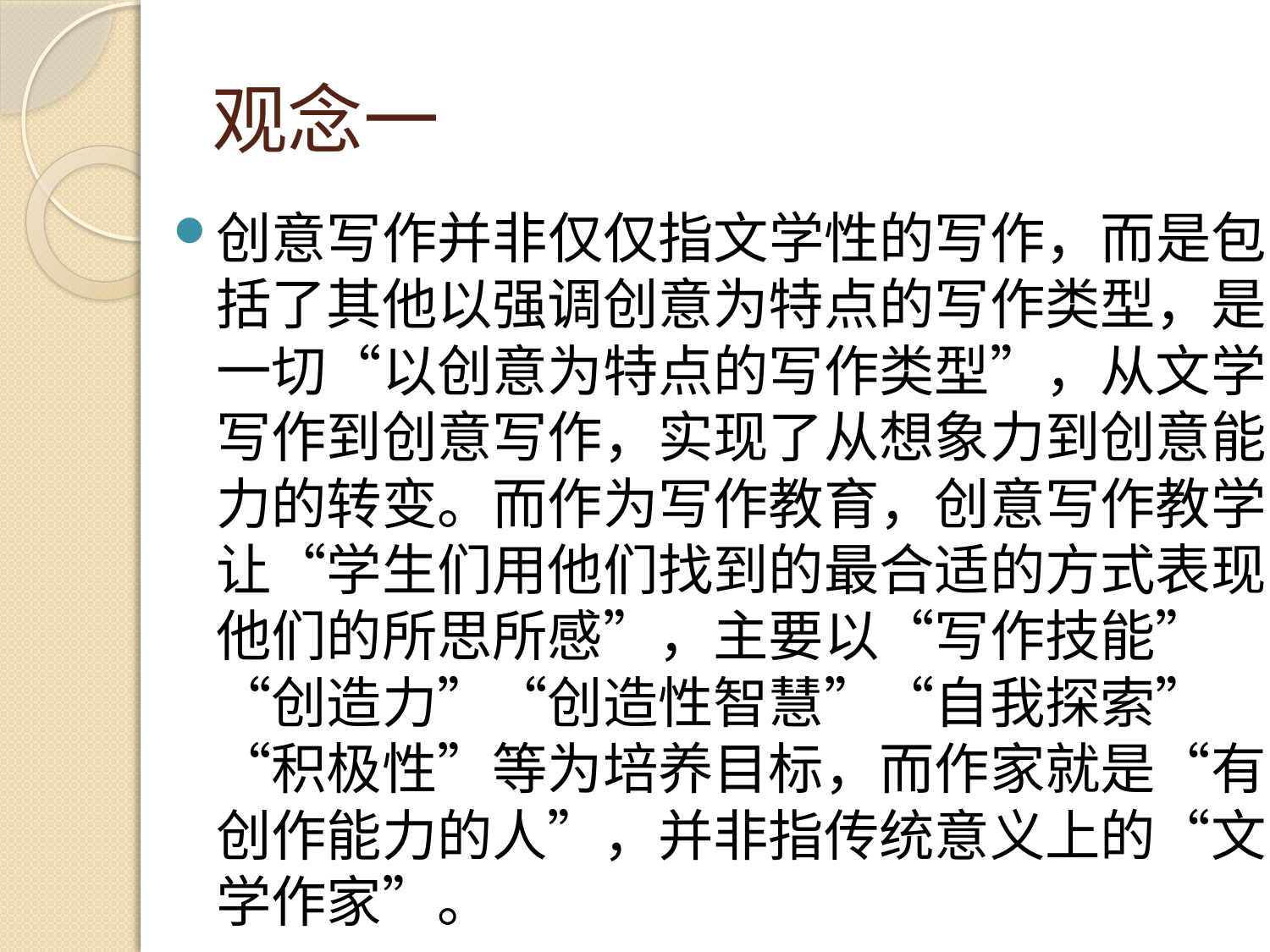

# 观念一
创意写作并非仅仅指文学性的写作，而是包括了其他以强调创意为特点的写作类型，是一切“以创意为特点的写作类型”，从文学写作到创意写作，实现了从想象力到创意能力的转变。而作为写作教育，创意写作教学让“学生们用他们找到的最合适的方式表现他们的所思所感”，主要以“写作技能”“创造力”“创造性智慧”“自我探索”“积极性”等为培养目标，而作家就是“有创作能力的人”，并非指传统意义上的“文学作家”。